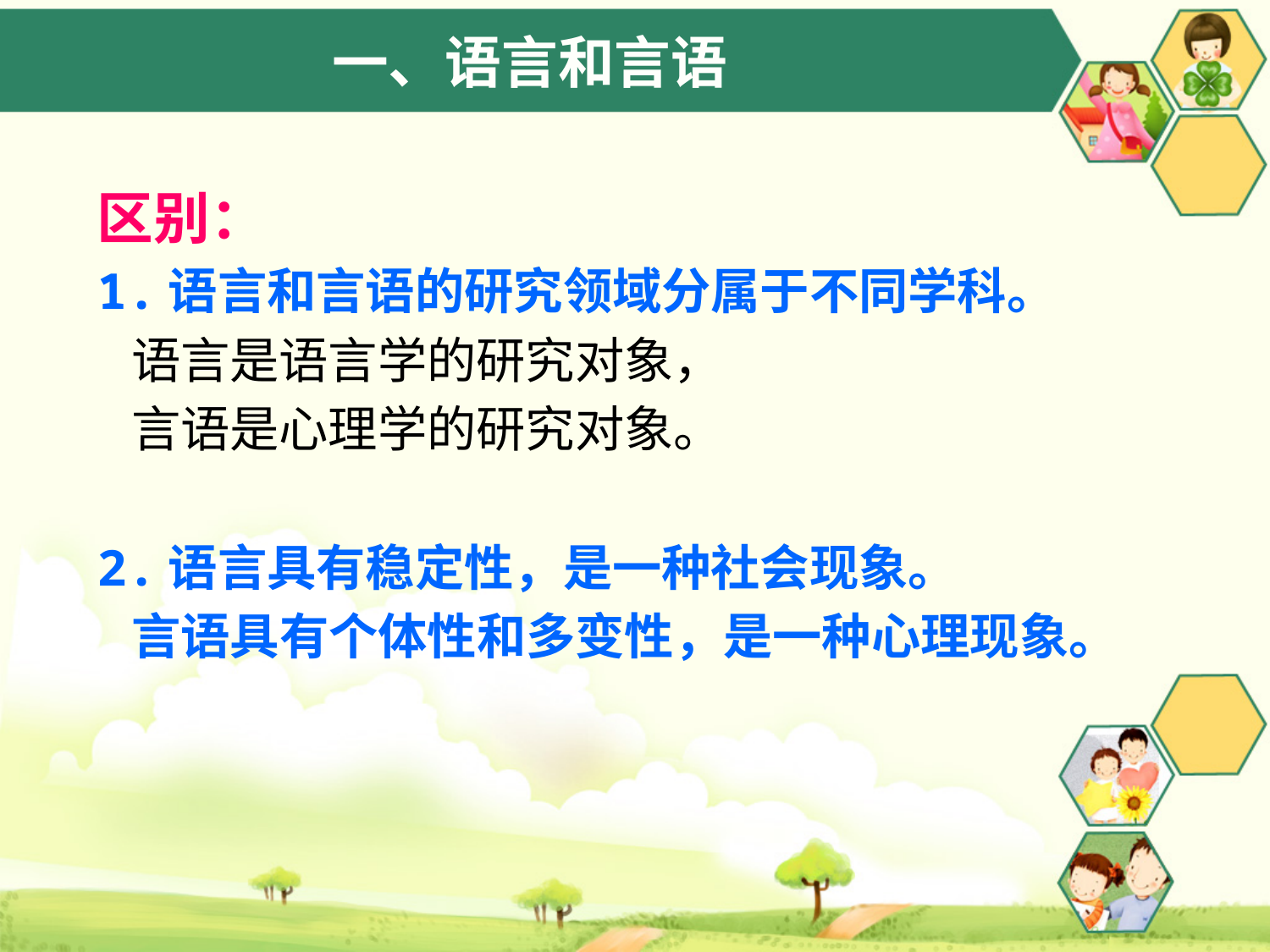

# 一、语言和言语
区别：
1.语言和言语的研究领域分属于不同学科。
  语言是语言学的研究对象，
  言语是心理学的研究对象。

2.语言具有稳定性，是一种社会现象。
  言语具有个体性和多变性，是一种心理现象。